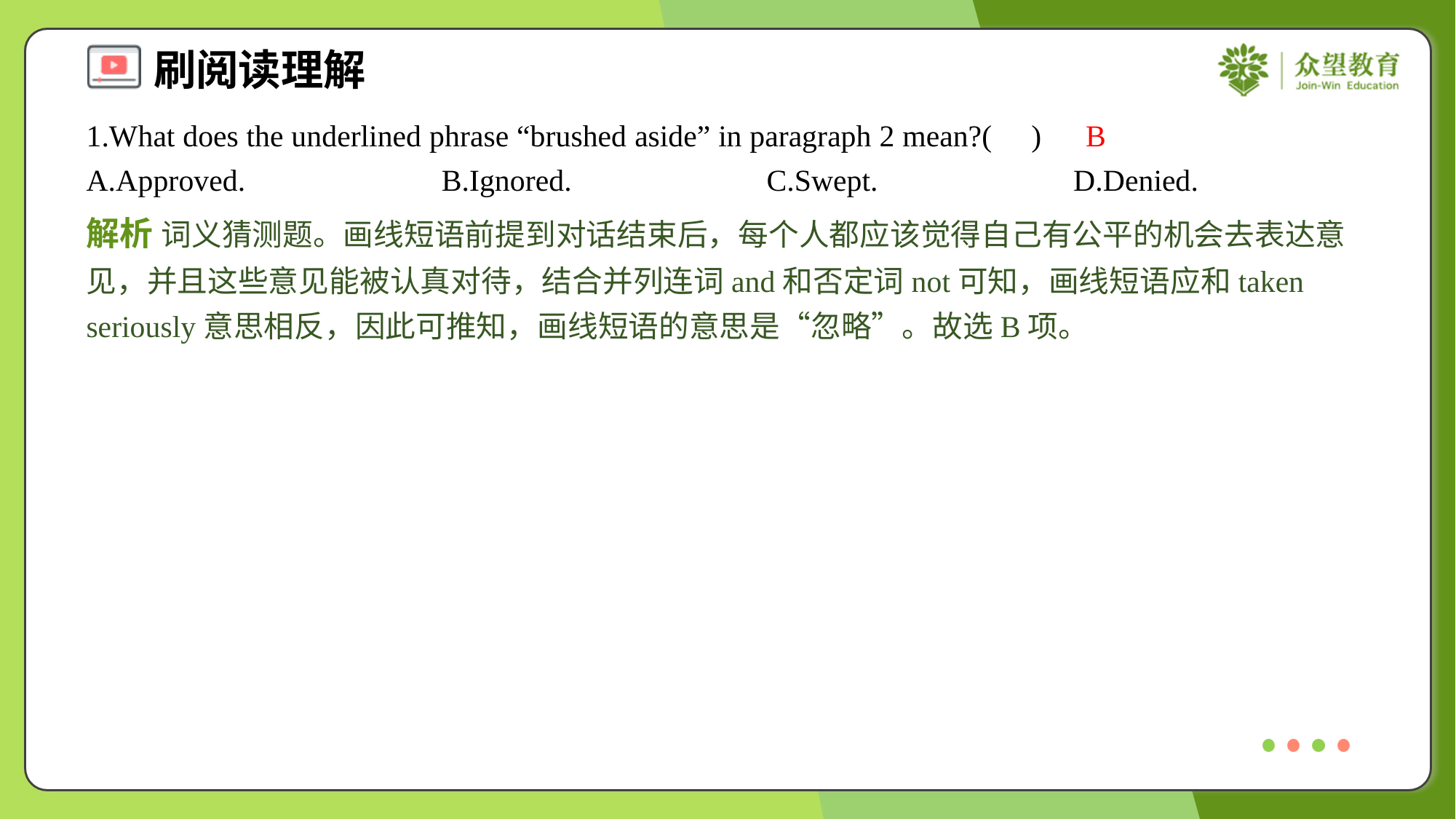

1.What does the underlined phrase “brushed aside” in paragraph 2 mean?(     )
B
A.Approved.	B.Ignored.	C.Swept.	D.Denied.
解析 词义猜测题。画线短语前提到对话结束后，每个人都应该觉得自己有公平的机会去表达意见，并且这些意见能被认真对待，结合并列连词and和否定词not可知，画线短语应和taken seriously意思相反，因此可推知，画线短语的意思是“忽略”。故选B项。